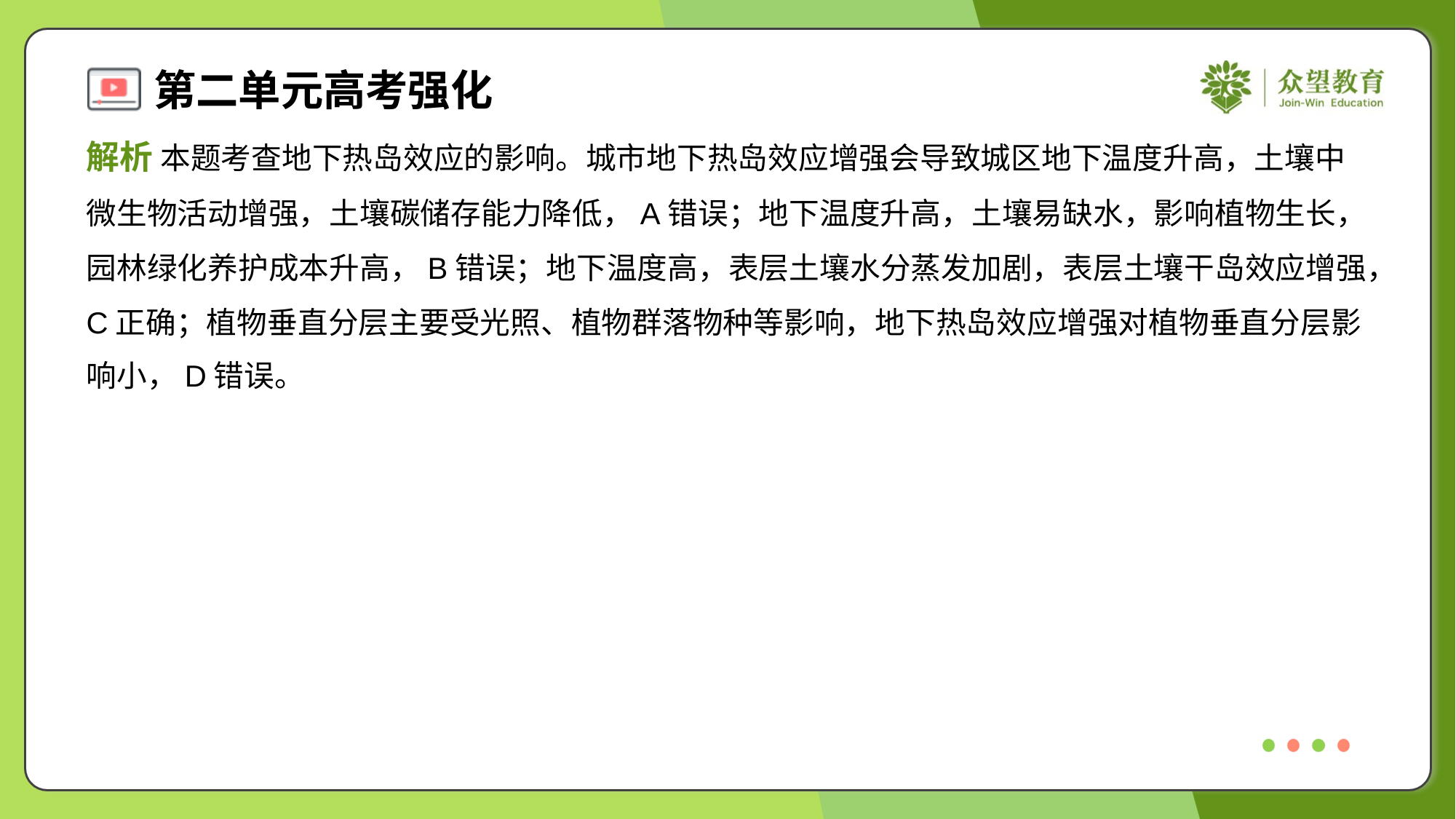

解析 本题考查地下热岛效应的影响。城市地下热岛效应增强会导致城区地下温度升高，土壤中
微生物活动增强，土壤碳储存能力降低，A错误；地下温度升高，土壤易缺水，影响植物生长，
园林绿化养护成本升高，B错误；地下温度高，表层土壤水分蒸发加剧，表层土壤干岛效应增强，
C正确；植物垂直分层主要受光照、植物群落物种等影响，地下热岛效应增强对植物垂直分层影
响小，D错误。